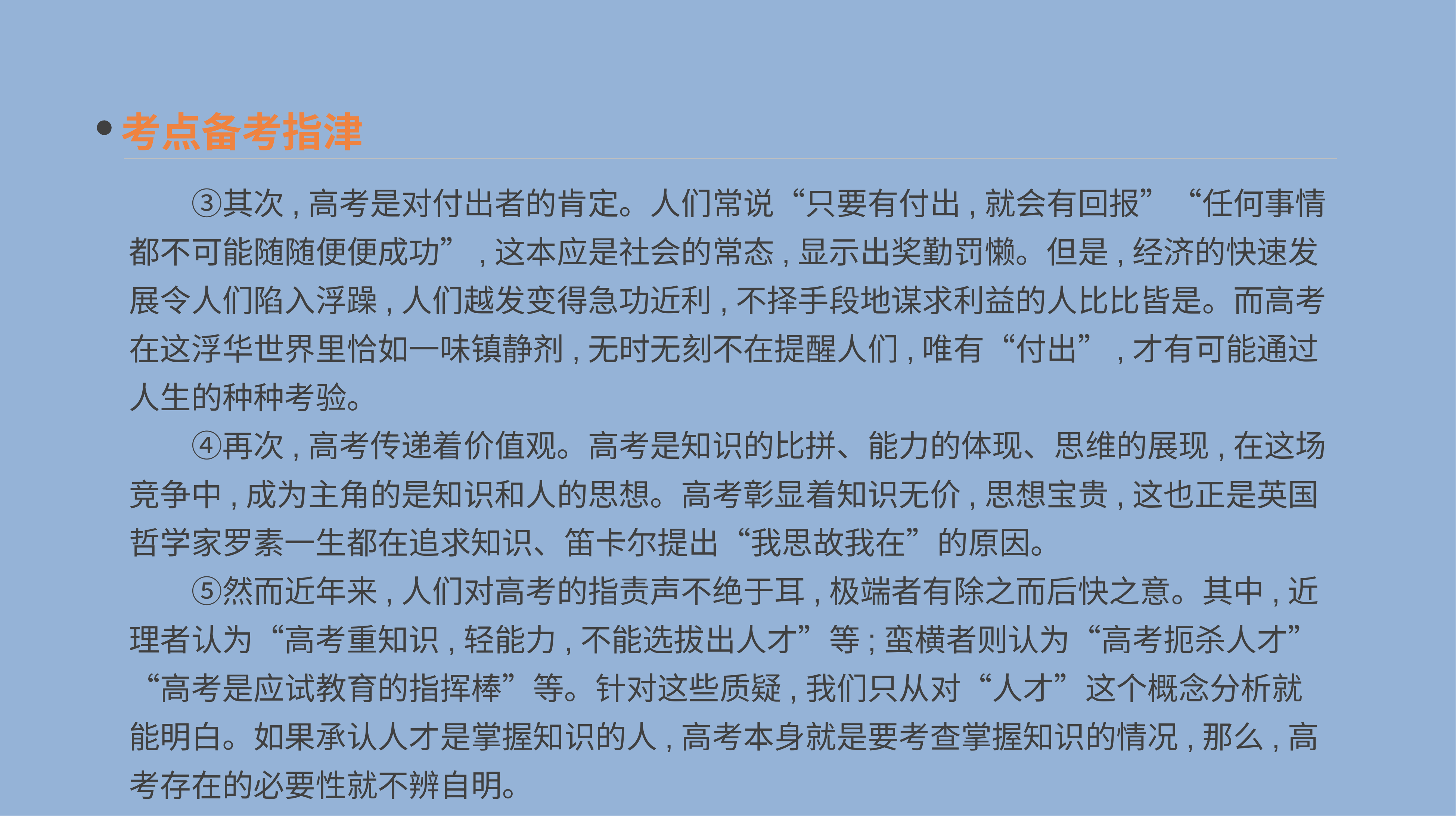

考点备考指津

　　③其次,高考是对付出者的肯定。人们常说“只要有付出,就会有回报”“任何事情都不可能随随便便成功”,这本应是社会的常态,显示出奖勤罚懒。但是,经济的快速发展令人们陷入浮躁,人们越发变得急功近利,不择手段地谋求利益的人比比皆是。而高考在这浮华世界里恰如一味镇静剂,无时无刻不在提醒人们,唯有“付出”,才有可能通过人生的种种考验。
　　④再次,高考传递着价值观。高考是知识的比拼、能力的体现、思维的展现,在这场竞争中,成为主角的是知识和人的思想。高考彰显着知识无价,思想宝贵,这也正是英国哲学家罗素一生都在追求知识、笛卡尔提出“我思故我在”的原因。
　　⑤然而近年来,人们对高考的指责声不绝于耳,极端者有除之而后快之意。其中,近理者认为“高考重知识,轻能力,不能选拔出人才”等;蛮横者则认为“高考扼杀人才”“高考是应试教育的指挥棒”等。针对这些质疑,我们只从对“人才”这个概念分析就能明白。如果承认人才是掌握知识的人,高考本身就是要考查掌握知识的情况,那么,高考存在的必要性就不辨自明。